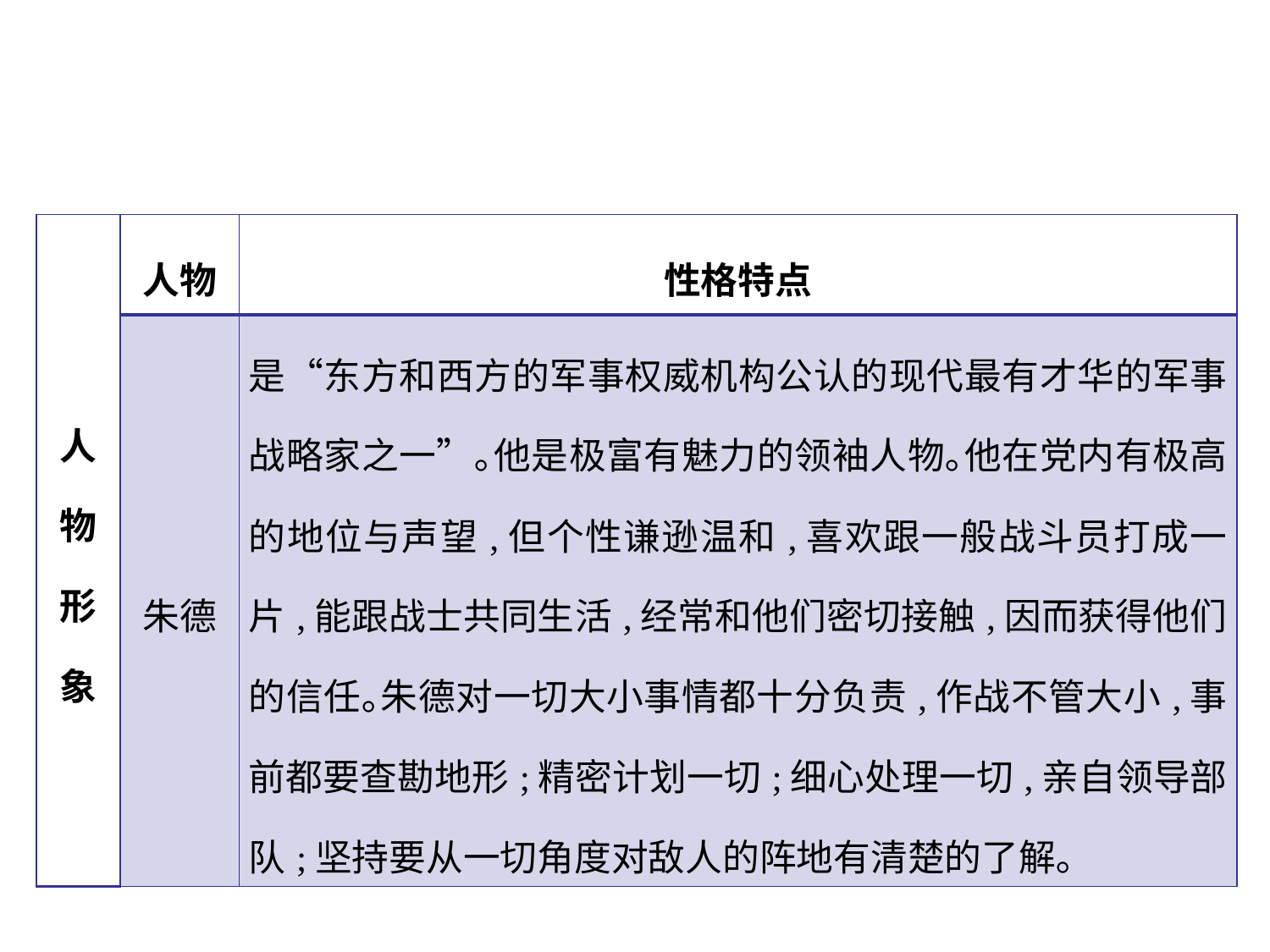

| 人物形象 | 人物 | 性格特点 |
| --- | --- | --- |
|  | 朱德 | 是“东方和西方的军事权威机构公认的现代最有才华的军事战略家之一”｡他是极富有魅力的领袖人物｡他在党内有极高的地位与声望,但个性谦逊温和,喜欢跟一般战斗员打成一片,能跟战士共同生活,经常和他们密切接触,因而获得他们的信任｡朱德对一切大小事情都十分负责,作战不管大小,事前都要查勘地形;精密计划一切;细心处理一切,亲自领导部队;坚持要从一切角度对敌人的阵地有清楚的了解｡ |